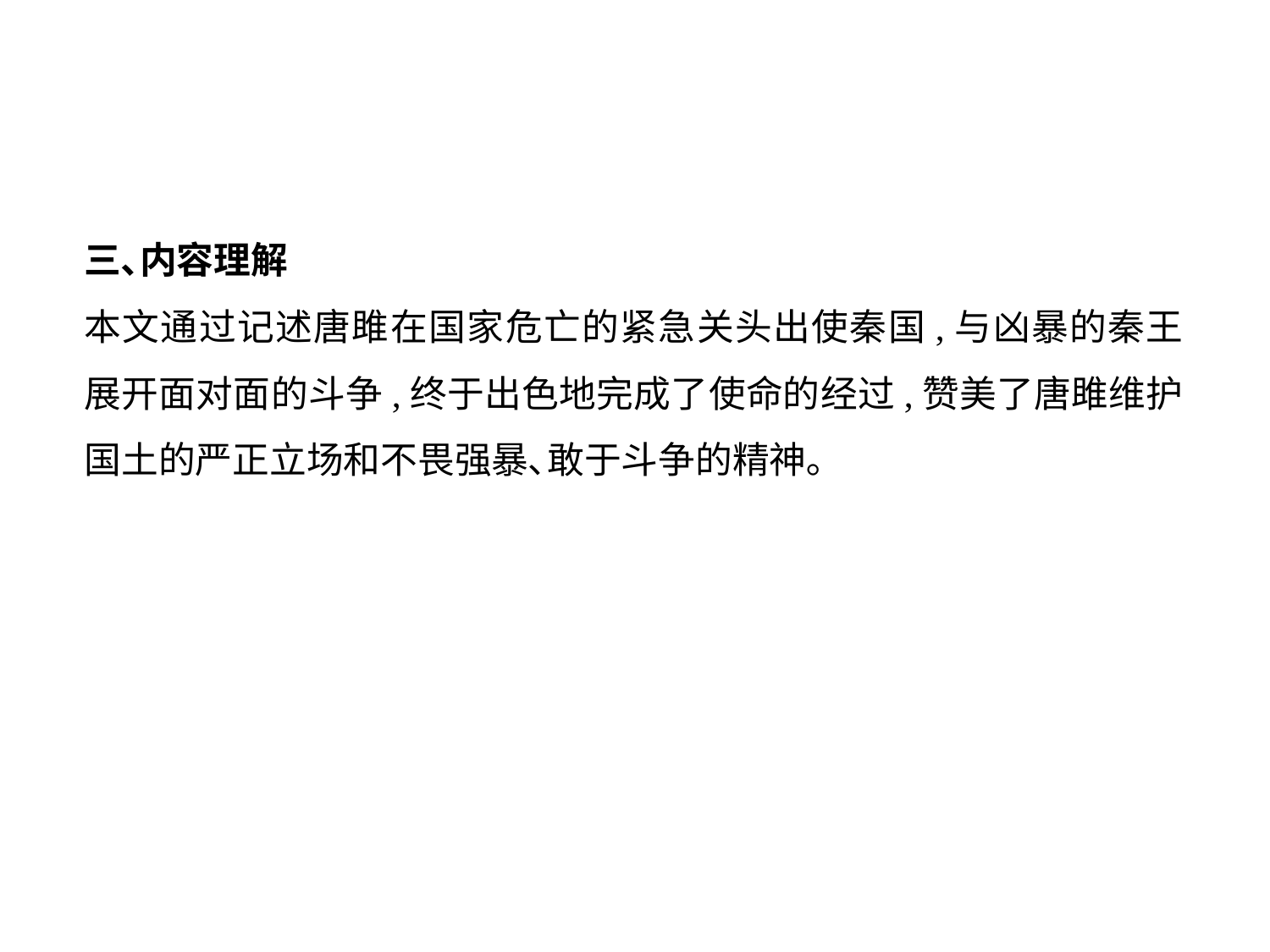

三､内容理解
本文通过记述唐雎在国家危亡的紧急关头出使秦国,与凶暴的秦王展开面对面的斗争,终于出色地完成了使命的经过,赞美了唐雎维护国土的严正立场和不畏强暴､敢于斗争的精神｡